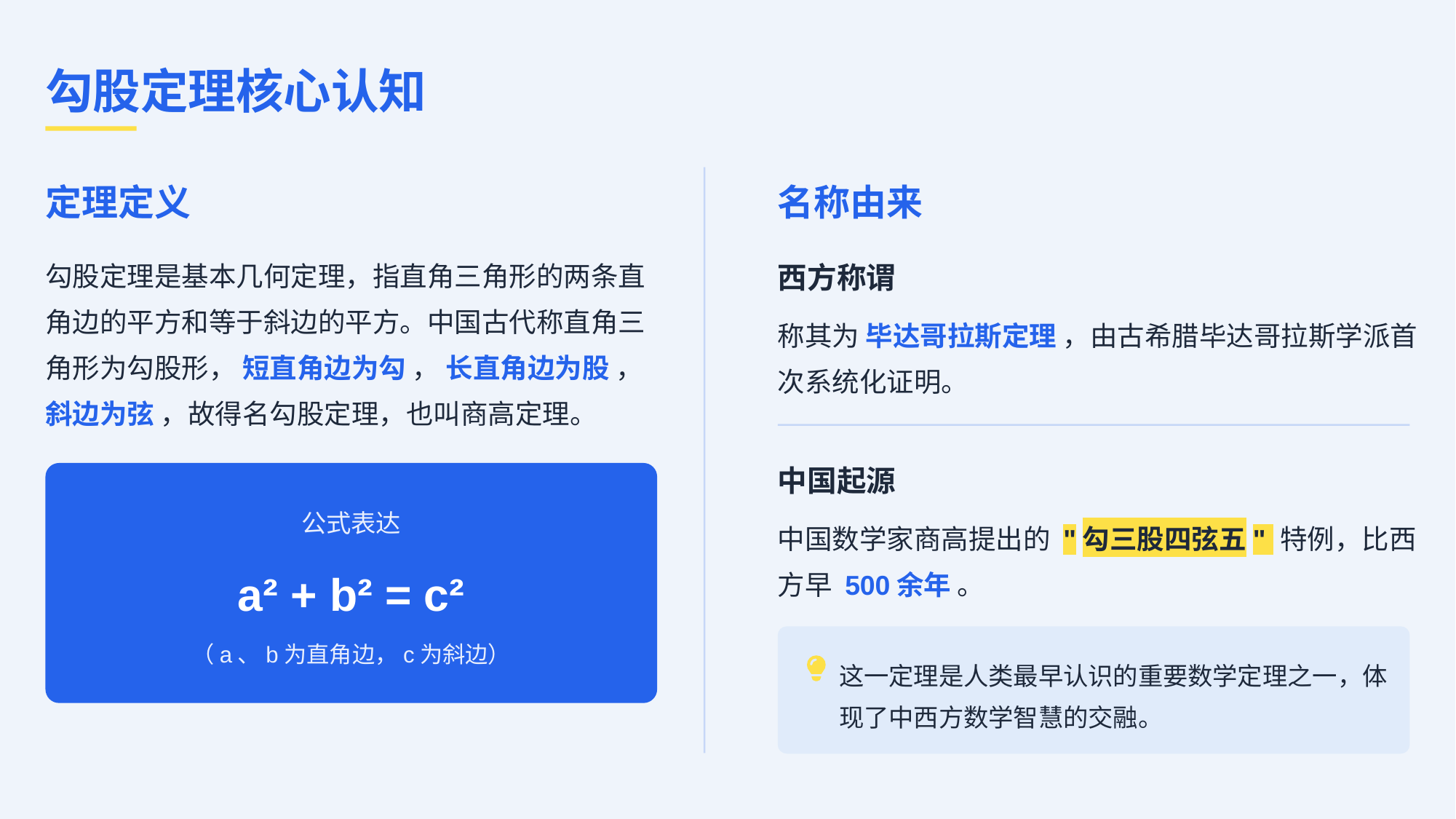

勾股定理核心认知

定理定义

名称由来
勾股定理是基本几何定理，指直角三角形的两条直角边的平方和等于斜边的平方。中国古代称直角三角形为勾股形， 短直角边为勾 ， 长直角边为股 ， 斜边为弦 ，故得名勾股定理，也叫商高定理。
西方称谓
称其为 毕达哥拉斯定理 ，由古希腊毕达哥拉斯学派首次系统化证明。

中国起源

公式表达
中国数学家商高提出的 "勾三股四弦五" 特例，比西方早 500余年 。
a² + b² = c²

（a、b为直角边，c为斜边）
这一定理是人类最早认识的重要数学定理之一，体现了中西方数学智慧的交融。